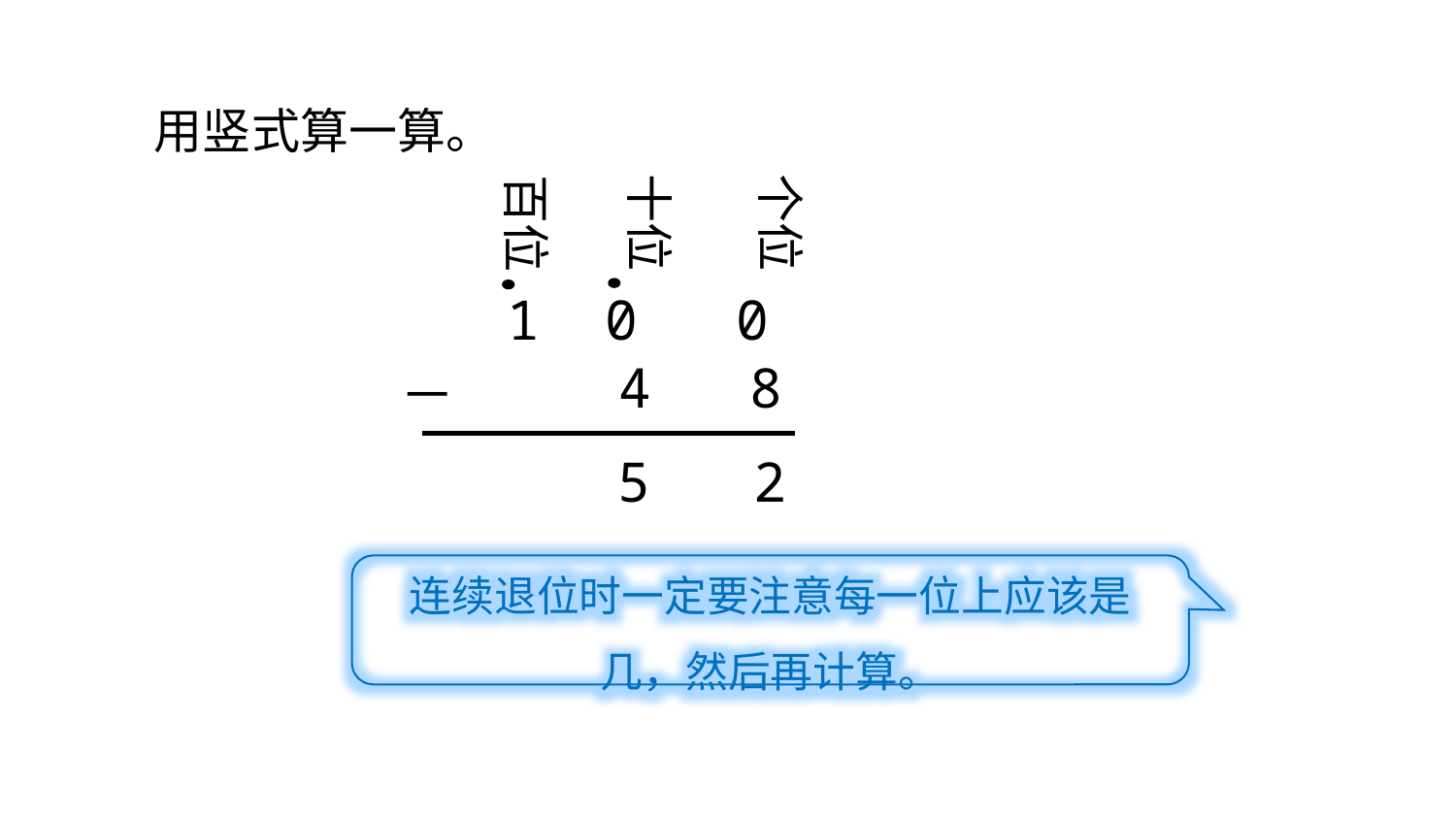

用竖式算一算。
十位
个位
百位

1  0   0
4   8
－
5
2
连续退位时一定要注意每一位上应该是几，然后再计算。